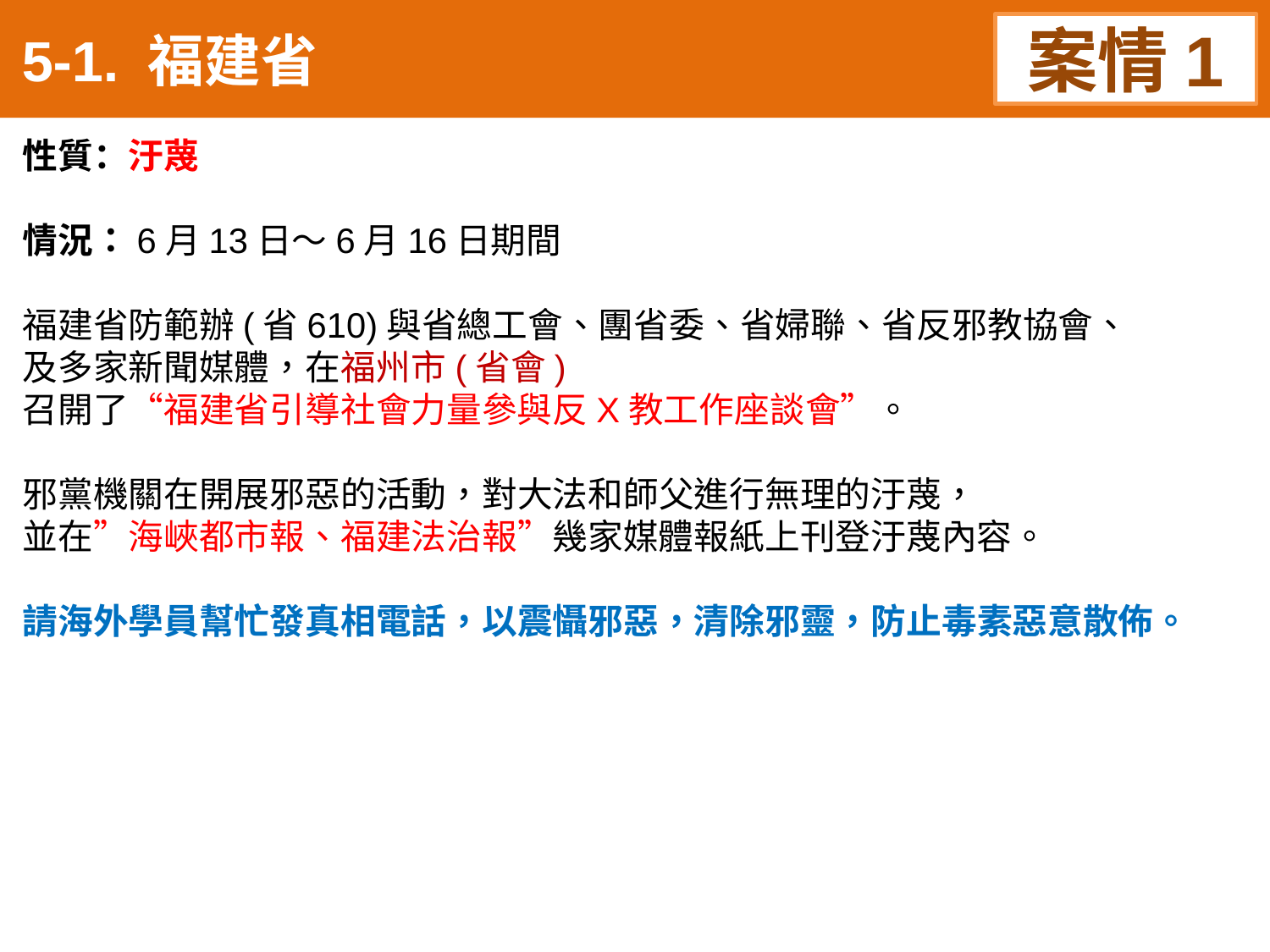

5-1. 福建省
案情1

性質：汙蔑

情況：6月13日～6月16日期間

福建省防範辦(省610)與省總工會、團省委、省婦聯、省反邪教協會、
及多家新聞媒體，在福州市(省會)
召開了“福建省引導社會力量參與反X教工作座談會”。

邪黨機關在開展邪惡的活動，對大法和師父進行無理的汙蔑，
並在”海峽都市報、福建法治報”幾家媒體報紙上刊登汙蔑內容。

請海外學員幫忙發真相電話，以震懾邪惡，清除邪靈，防止毒素惡意散佈。